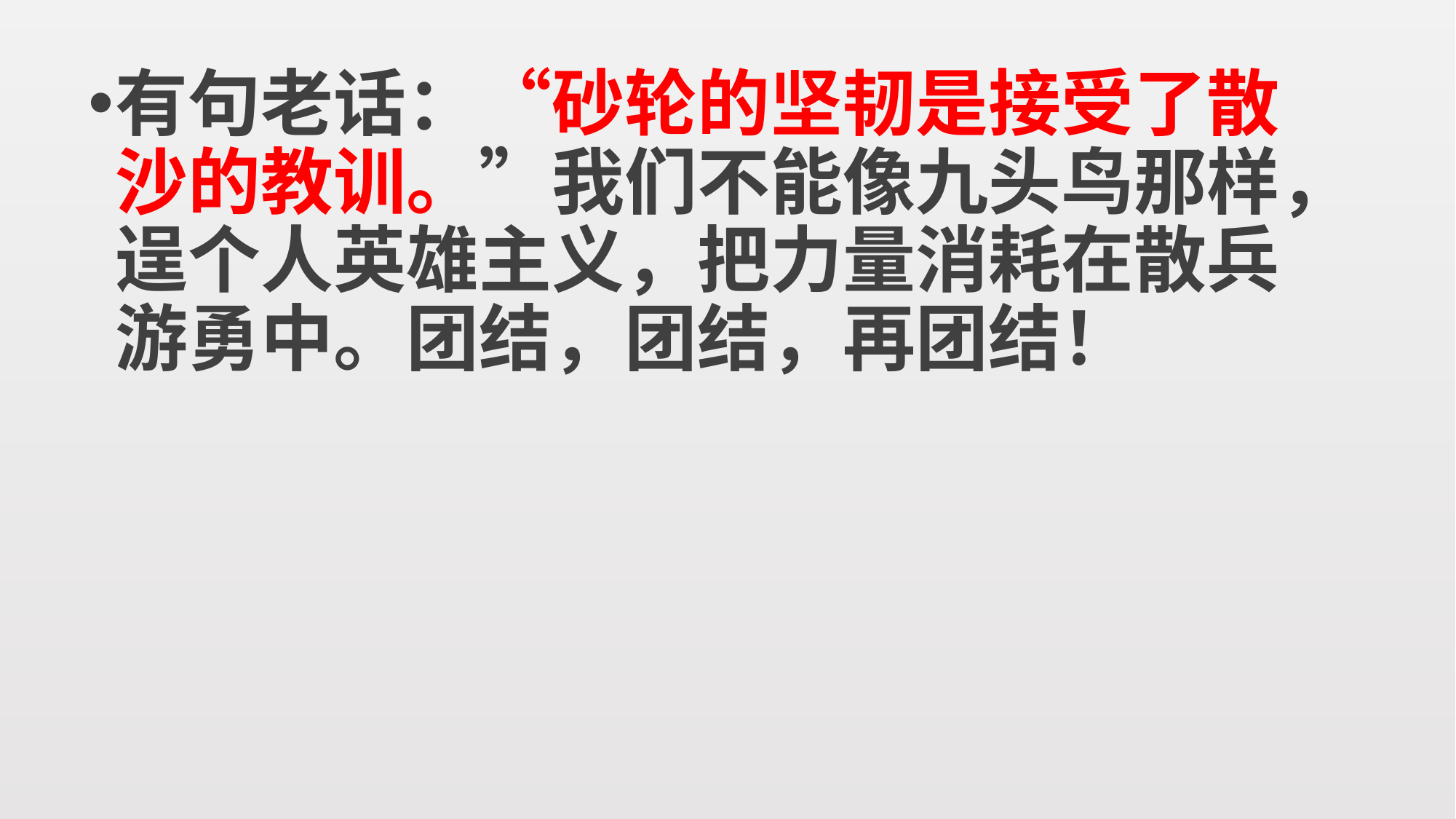

有句老话：“砂轮的坚韧是接受了散沙的教训。”我们不能像九头鸟那样，逞个人英雄主义，把力量消耗在散兵游勇中。团结，团结，再团结！